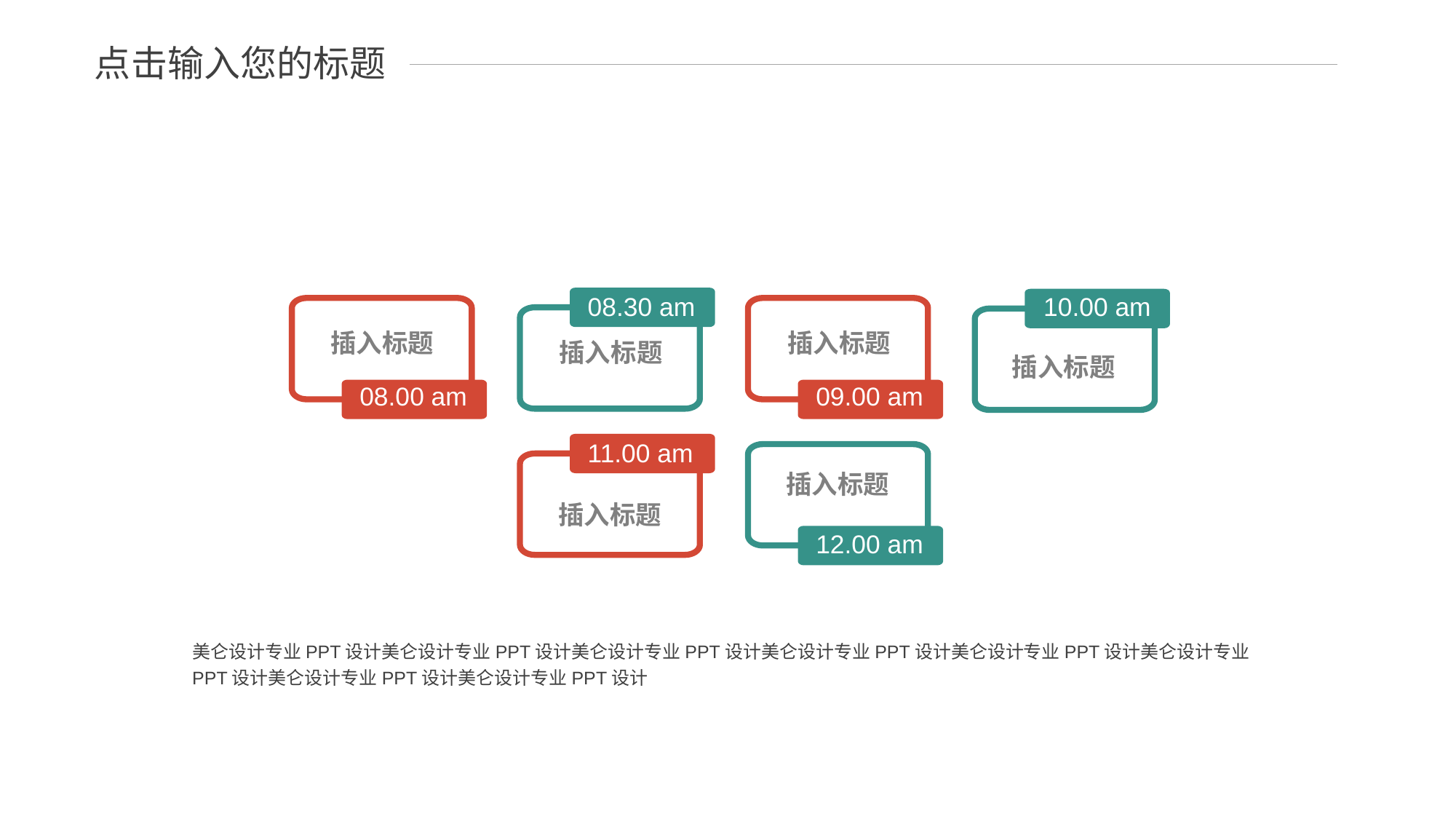

点击输入您的标题
08.30 am

插入标题
10.00 am

插入标题

插入标题
08.00 am

插入标题
09.00 am
11.00 am

插入标题

插入标题
12.00 am
美仑设计专业PPT设计美仑设计专业PPT设计美仑设计专业PPT设计美仑设计专业PPT设计美仑设计专业PPT设计美仑设计专业PPT设计美仑设计专业PPT设计美仑设计专业PPT设计